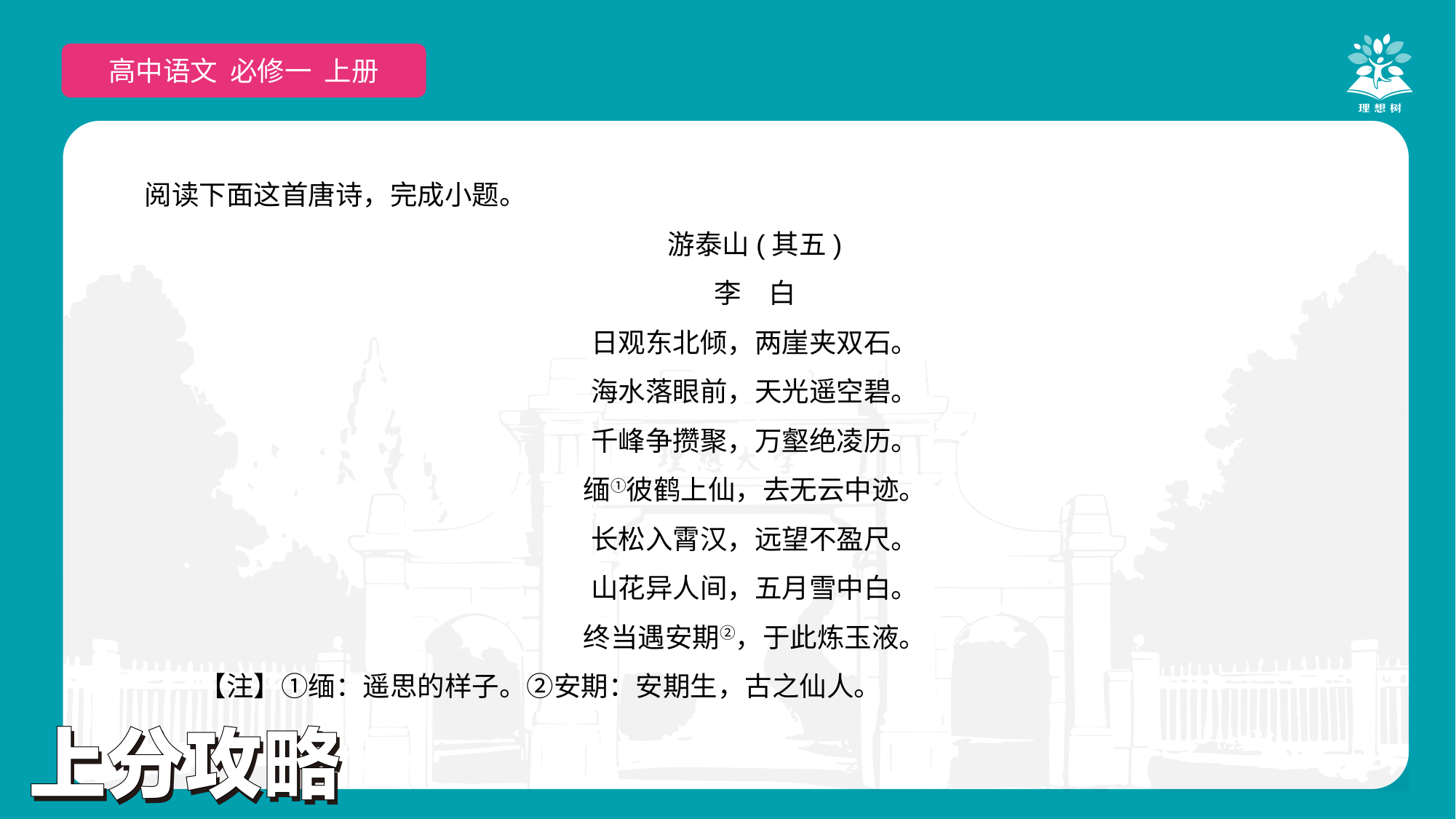

高中语文  选择性必修上
高中语文  必修一  上册
阅读下面这首唐诗，完成小题。
游泰山(其五)
李　白
日观东北倾，两崖夹双石。
海水落眼前，天光遥空碧。
千峰争攒聚，万壑绝凌历。
缅①彼鹤上仙，去无云中迹。
长松入霄汉，远望不盈尺。
山花异人间，五月雪中白。
终当遇安期②，于此炼玉液。
【注】①缅：遥思的样子。②安期：安期生，古之仙人。